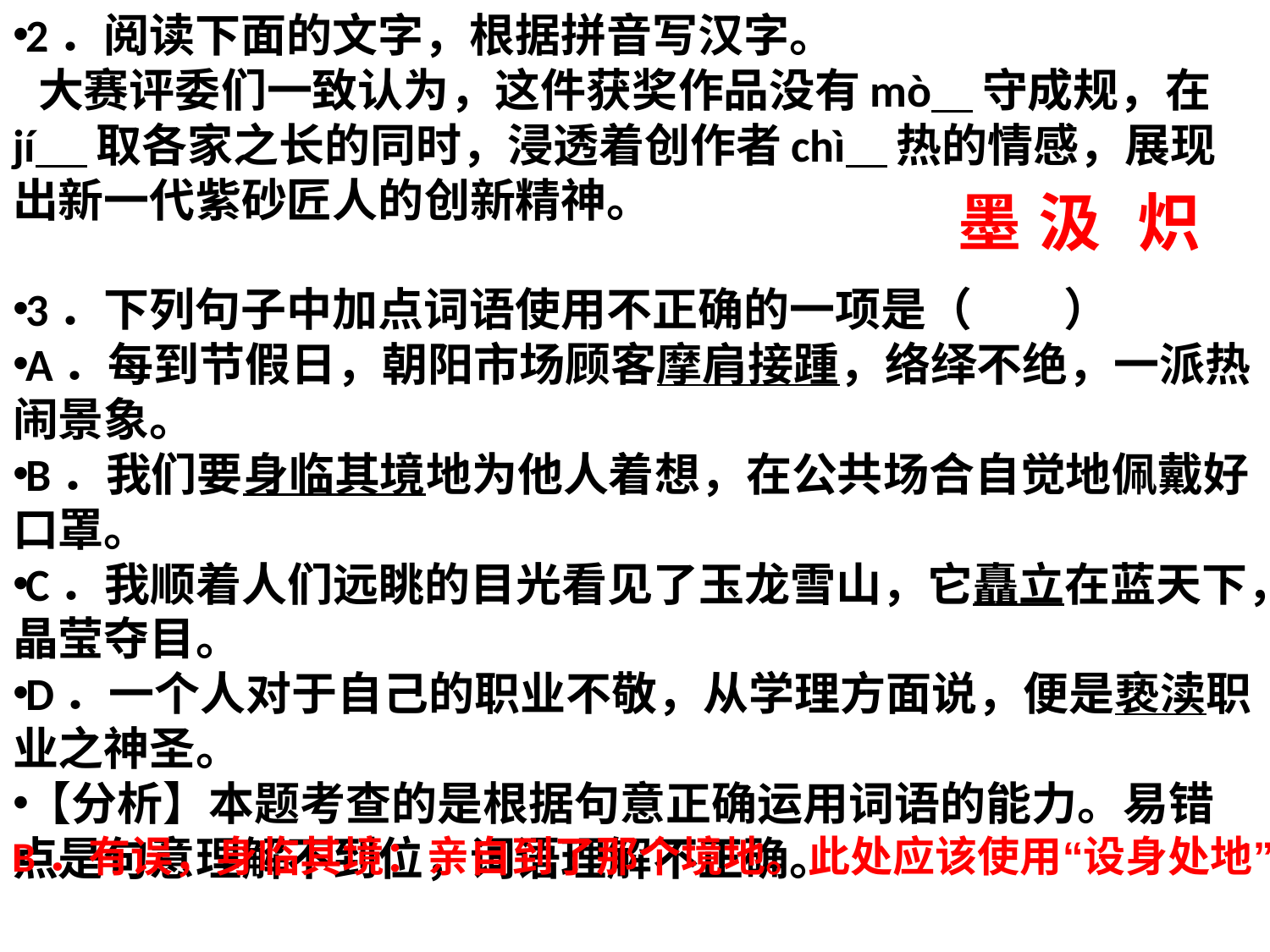

2．阅读下面的文字，根据拼音写汉字。
  大赛评委们一致认为，这件获奖作品没有mò    守成规，在jí     取各家之长的同时，浸透着创作者chì    热的情感，展现出新一代紫砂匠人的创新精神。
3．下列句子中加点词语使用不正确的一项是（　　）
A．每到节假日，朝阳市场顾客摩肩接踵，络绎不绝，一派热闹景象。
B．我们要身临其境地为他人着想，在公共场合自觉地佩戴好口罩。
C．我顺着人们远眺的目光看见了玉龙雪山，它矗立在蓝天下，晶莹夺目。
D．一个人对于自己的职业不敬，从学理方面说，便是亵渎职业之神圣。
【分析】本题考查的是根据句意正确运用词语的能力。易错点是句意理解不到位，词语理解不正确。

墨 汲  炽
B．有误，身临其境：亲自到了那个境地。此处应该使用“设身处地”。
#